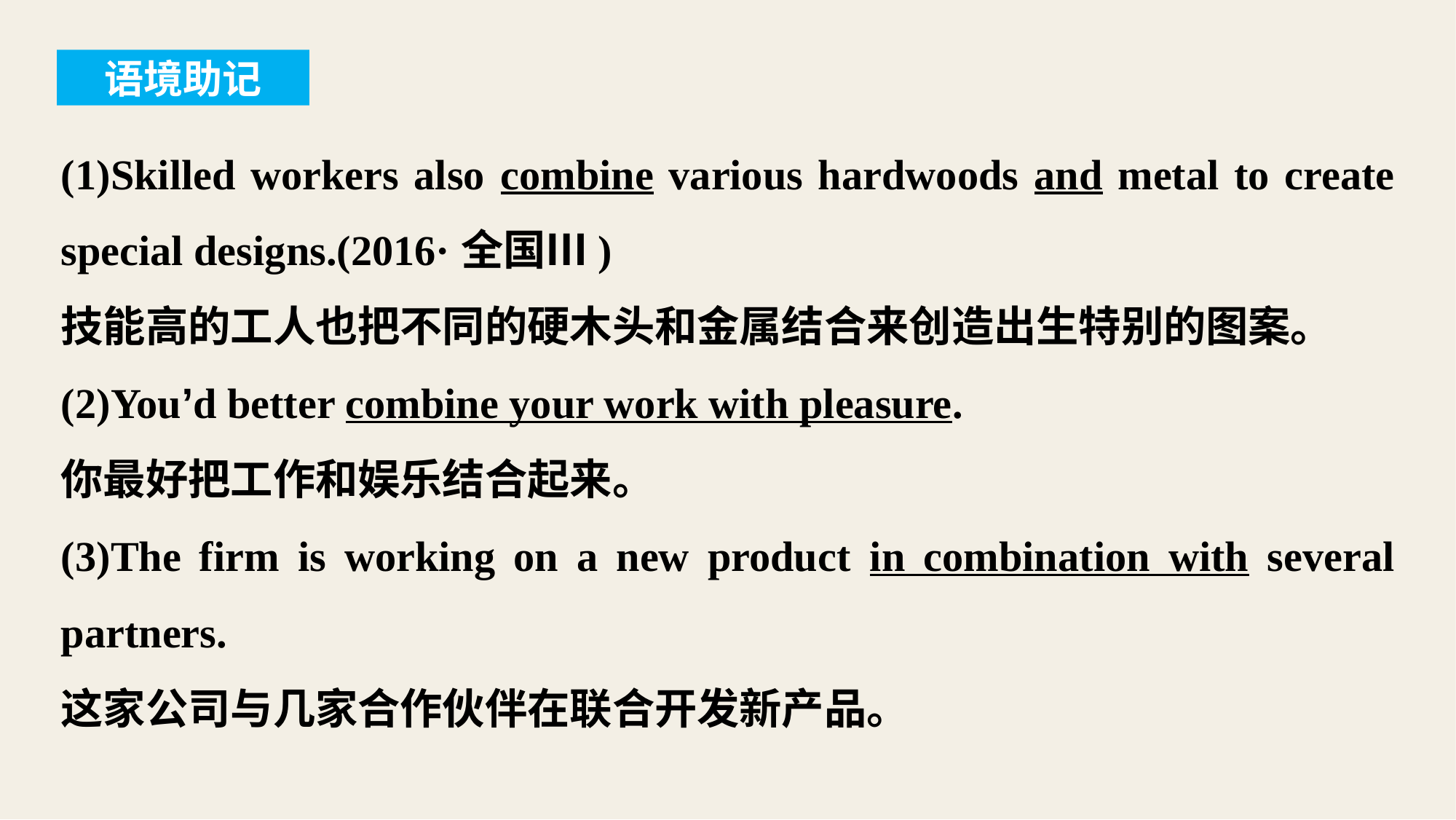

语境助记
(1)Skilled workers also combine various hardwoods and metal to create special designs.(2016·全国Ⅲ)
技能高的工人也把不同的硬木头和金属结合来创造出生特别的图案。
(2)You’d better combine your work with pleasure.
你最好把工作和娱乐结合起来。
(3)The firm is working on a new product in combination with several partners.
这家公司与几家合作伙伴在联合开发新产品。